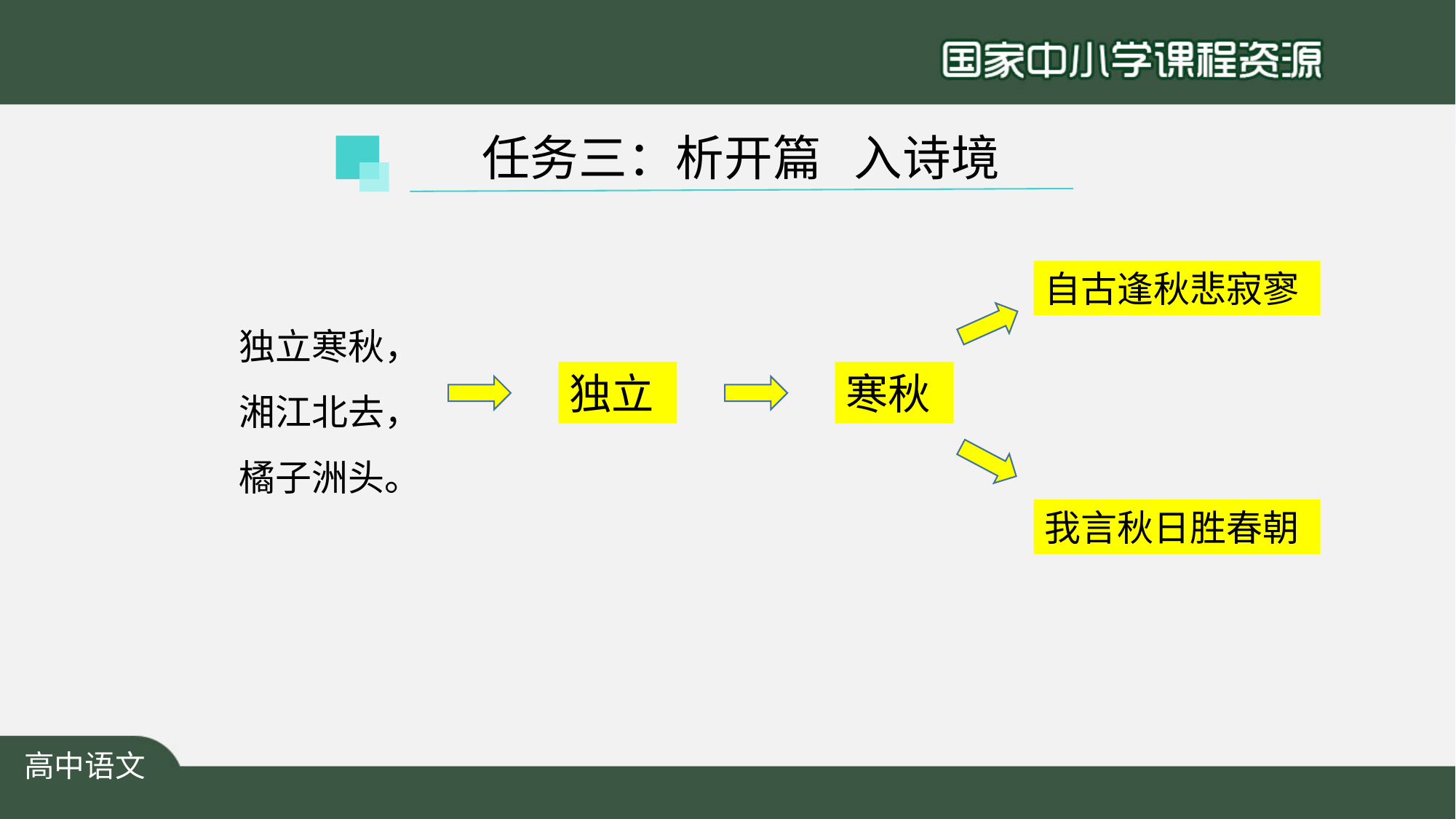

任务三：析开篇   入诗境

自古逢秋悲寂寥
独立寒秋，
湘江北去，
橘子洲头。

独立
寒秋

我言秋日胜春朝